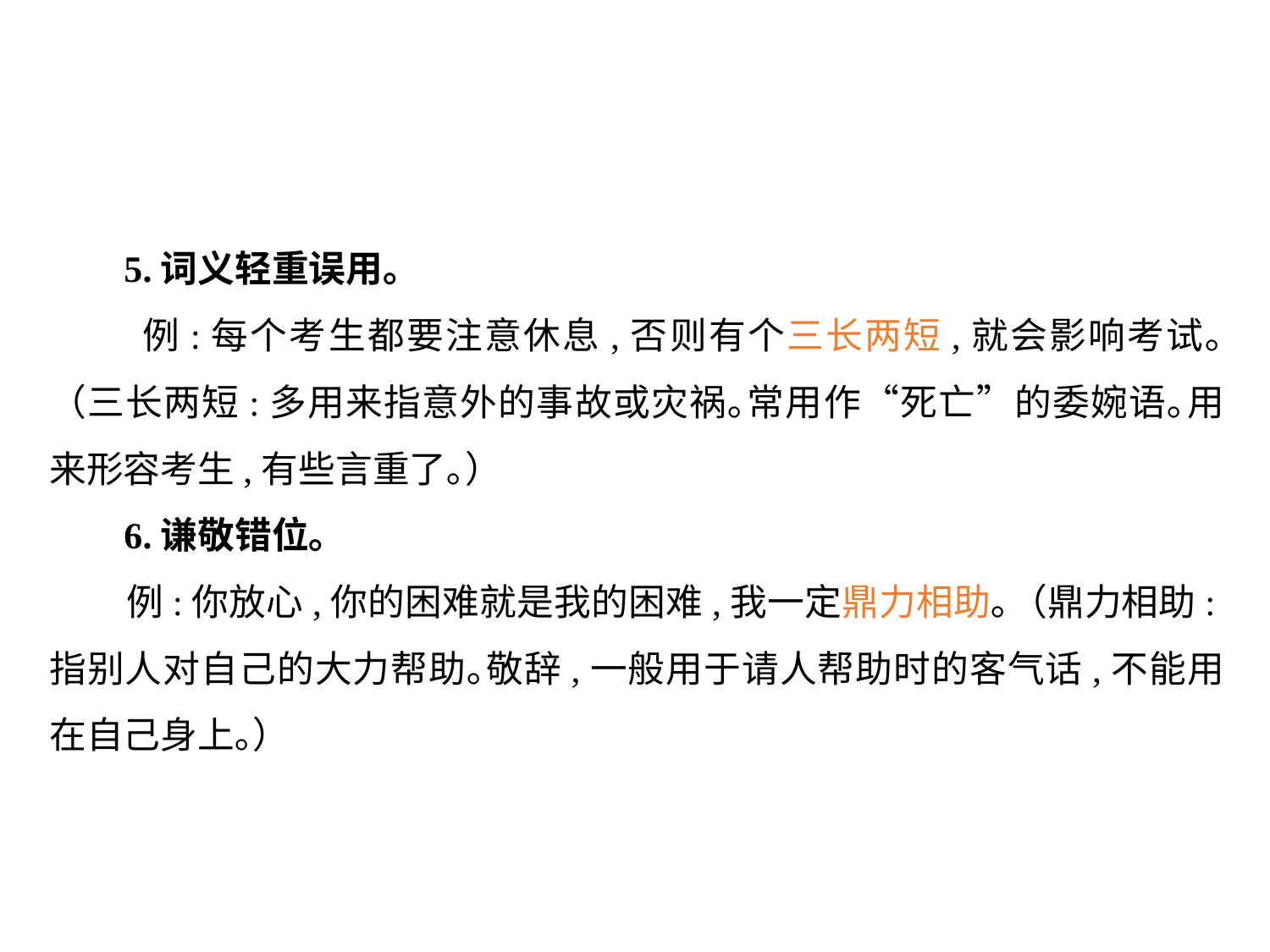

5.词义轻重误用｡
        例:每个考生都要注意休息,否则有个三长两短,就会影响考试｡（三长两短:多用来指意外的事故或灾祸｡常用作“死亡”的委婉语｡用来形容考生,有些言重了｡）
        6.谦敬错位｡
        例:你放心,你的困难就是我的困难,我一定鼎力相助｡（鼎力相助:指别人对自己的大力帮助｡敬辞,一般用于请人帮助时的客气话,不能用在自己身上｡）